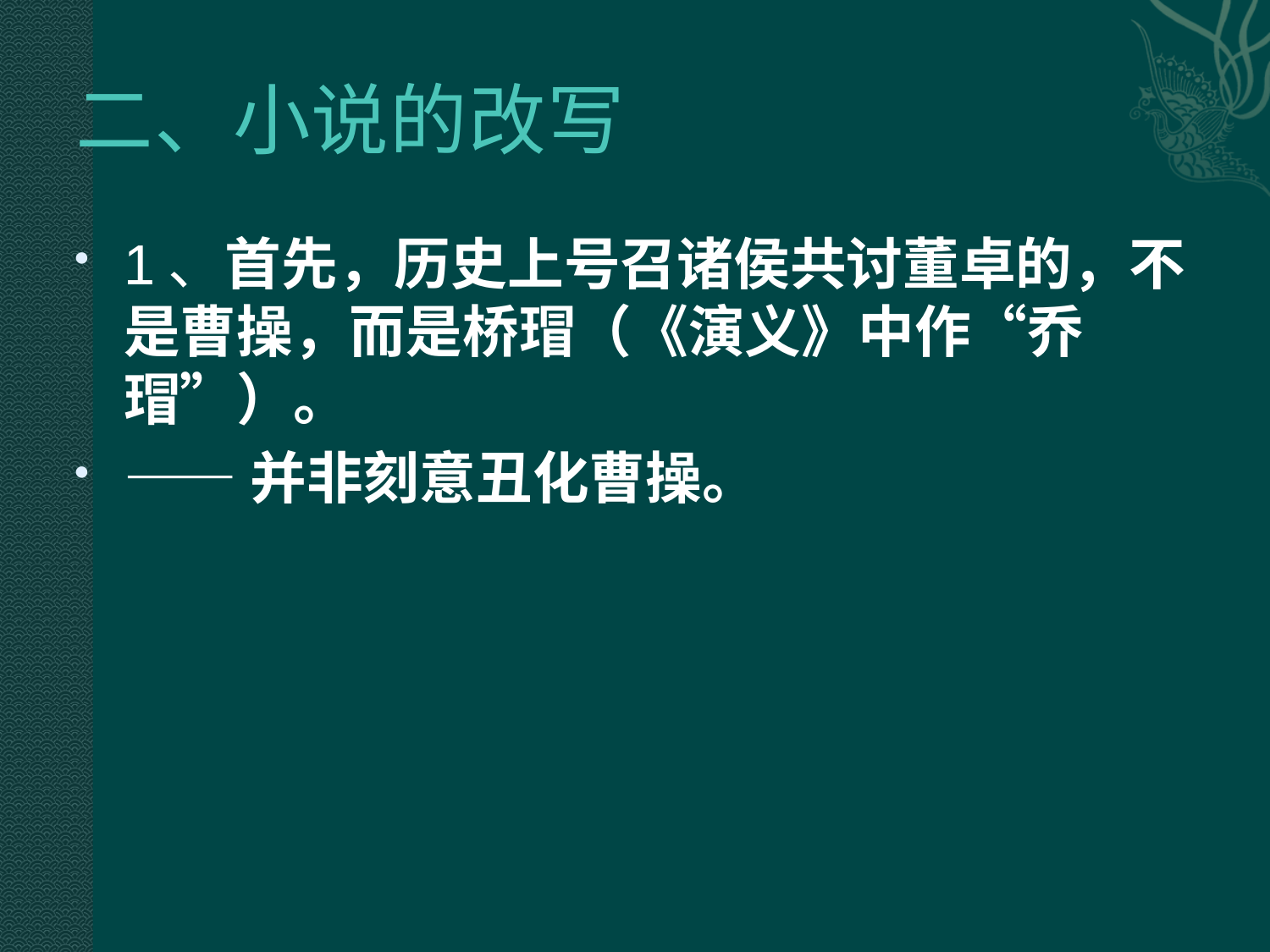

# 二、小说的改写
1、首先，历史上号召诸侯共讨董卓的，不是曹操，而是桥瑁（《演义》中作“乔瑁”）。
——并非刻意丑化曹操。